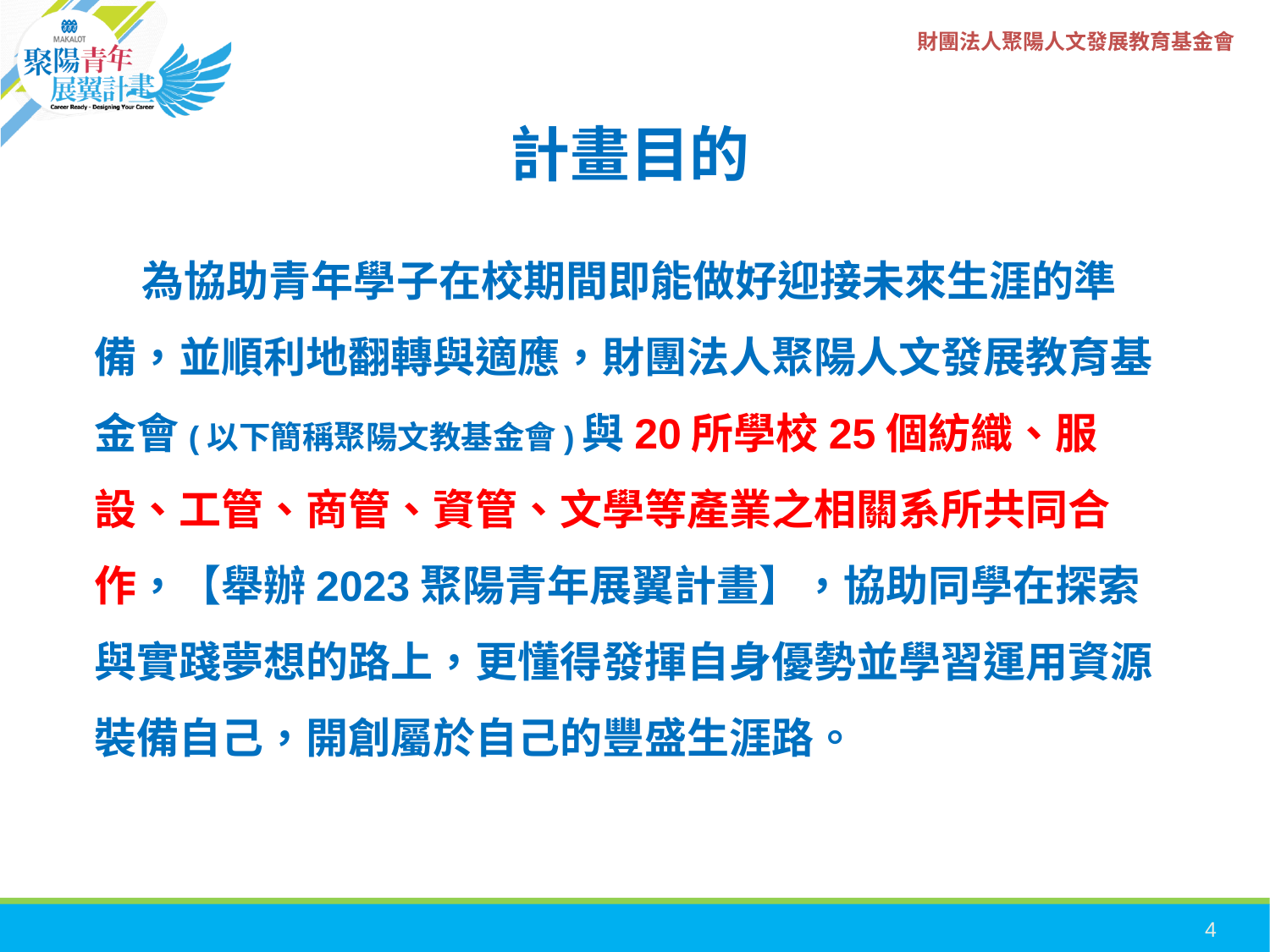

# 計畫目的
    為協助青年學子在校期間即能做好迎接未來生涯的準備，並順利地翻轉與適應，財團法人聚陽人文發展教育基金會(以下簡稱聚陽文教基金會)與20所學校25個紡織、服設、工管、商管、資管、文學等產業之相關系所共同合作，【舉辦2023聚陽青年展翼計畫】，協助同學在探索與實踐夢想的路上，更懂得發揮自身優勢並學習運用資源裝備自己，開創屬於自己的豐盛生涯路。